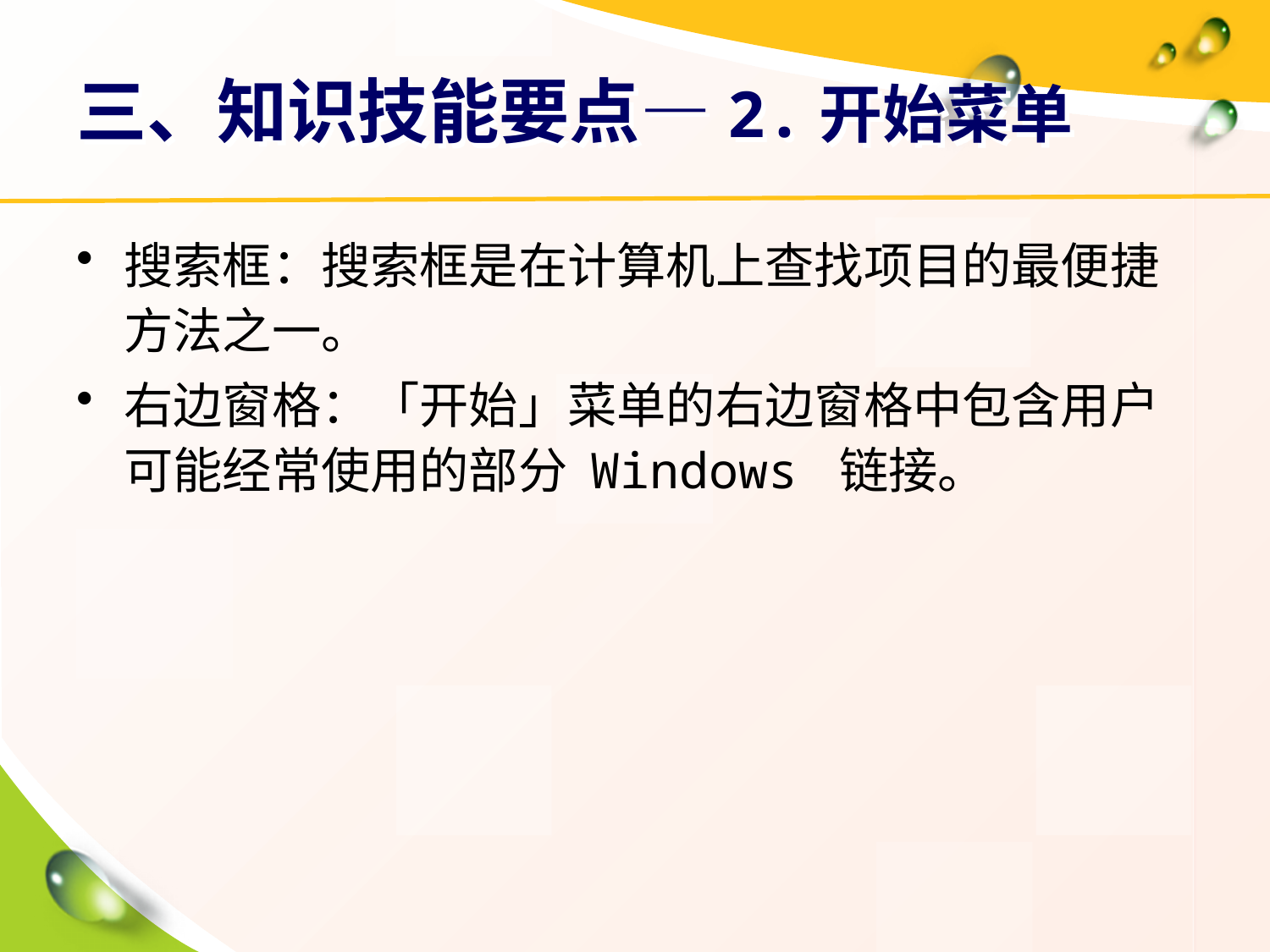

# 三、知识技能要点—2.开始菜单
搜索框：搜索框是在计算机上查找项目的最便捷方法之一。
右边窗格：「开始」菜单的右边窗格中包含用户可能经常使用的部分 Windows 链接。